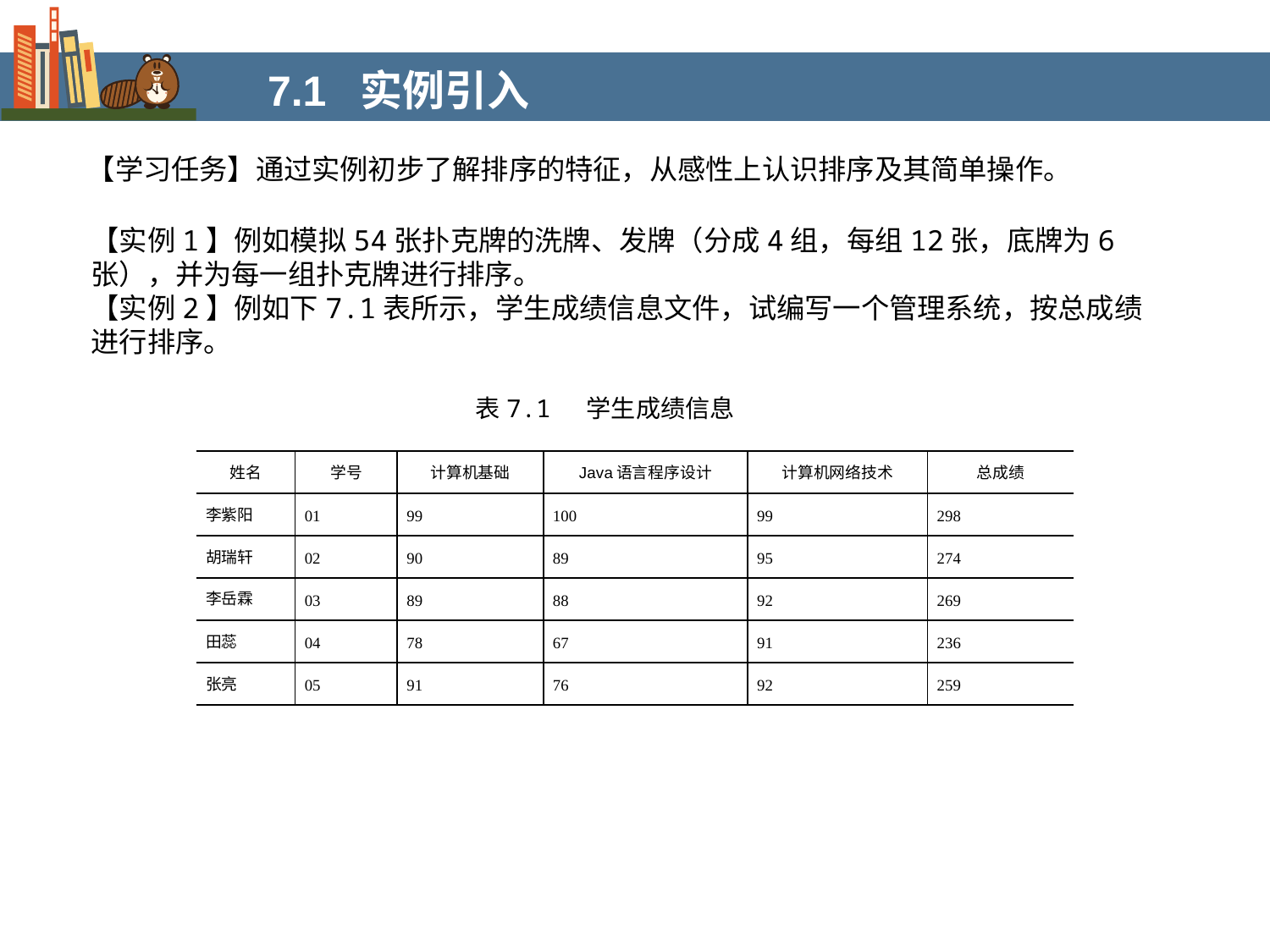

7.1  实例引入
【学习任务】通过实例初步了解排序的特征，从感性上认识排序及其简单操作。
【实例1】例如模拟54张扑克牌的洗牌、发牌（分成4组，每组12张，底牌为6张），并为每一组扑克牌进行排序。
【实例2】例如下7.1表所示，学生成绩信息文件，试编写一个管理系统，按总成绩进行排序。

表7.1  学生成绩信息
| 姓名 | 学号 | 计算机基础 | Java语言程序设计 | 计算机网络技术 | 总成绩 |
| --- | --- | --- | --- | --- | --- |
| 李紫阳 | 01 | 99 | 100 | 99 | 298 |
| 胡瑞轩 | 02 | 90 | 89 | 95 | 274 |
| 李岳霖 | 03 | 89 | 88 | 92 | 269 |
| 田蕊 | 04 | 78 | 67 | 91 | 236 |
| 张亮 | 05 | 91 | 76 | 92 | 259 |